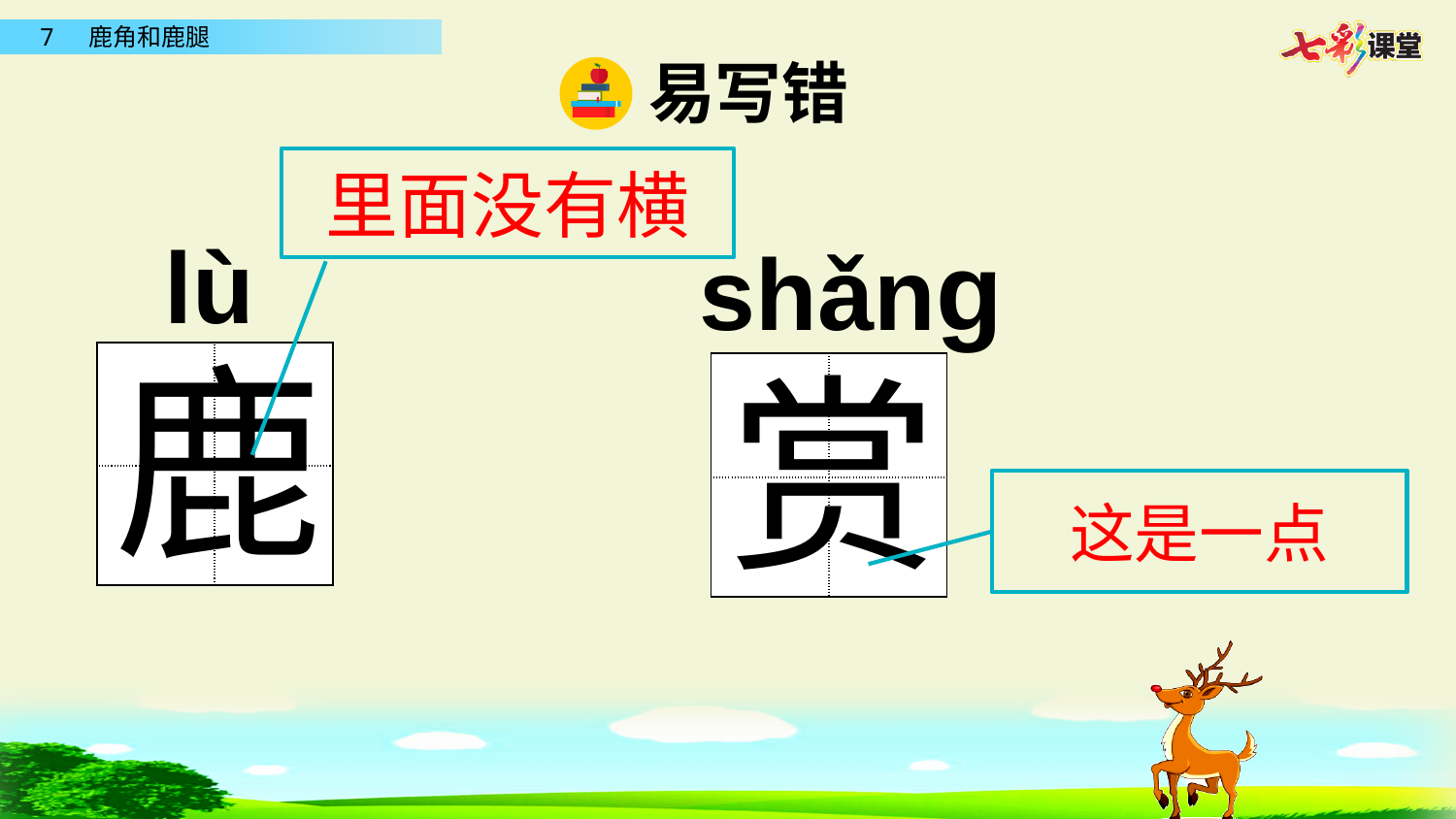

易写错

里面没有横
shǎnɡ
lù
鹿
赏
|  |  |
| --- | --- |
|  |  |
|  |  |
| --- | --- |
|  |  |
这是一点